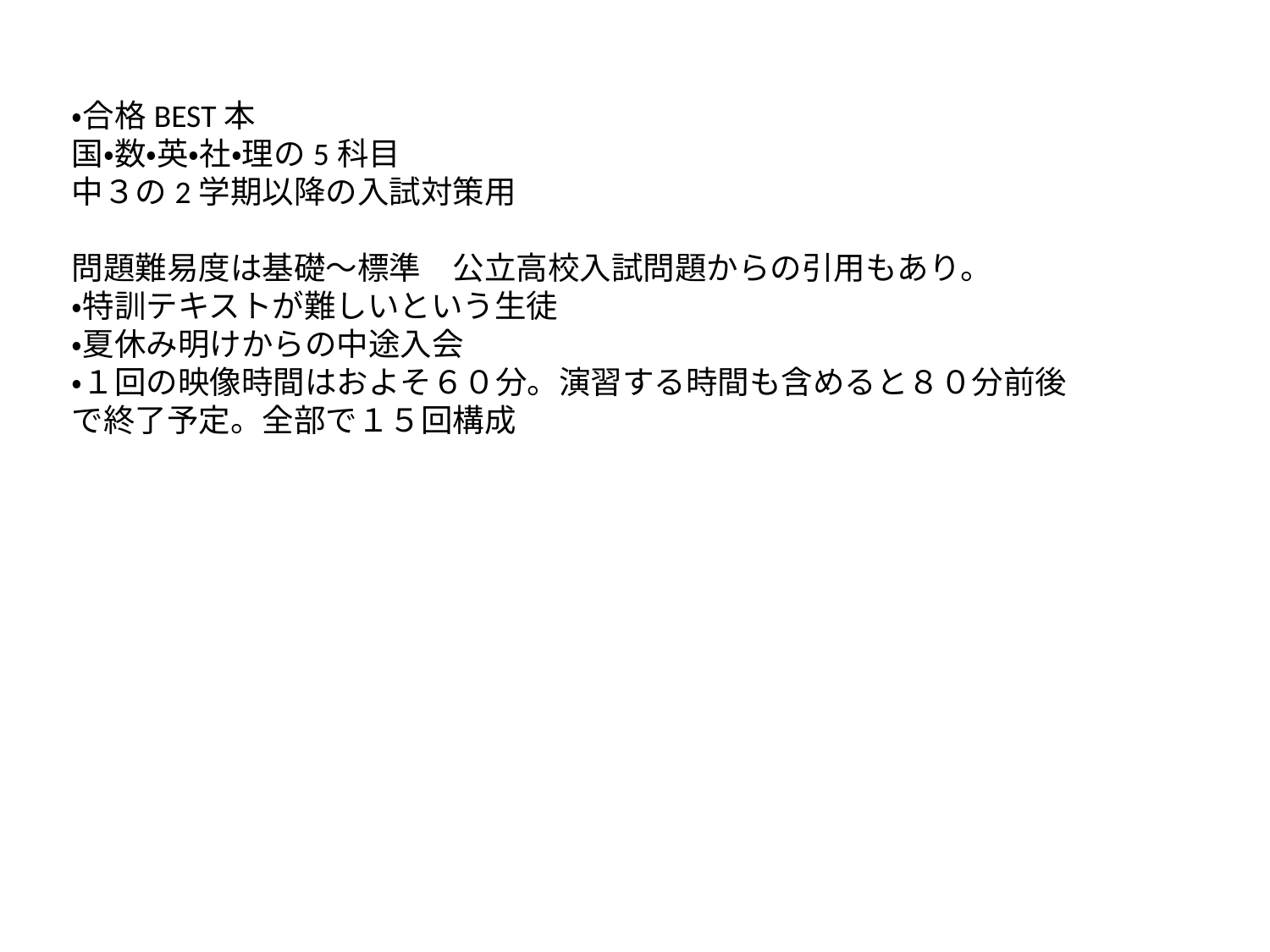

・合格BEST本
国・数・英・社・理の5科目
中３の2学期以降の入試対策用

問題難易度は基礎～標準　公立高校入試問題からの引用もあり。
・特訓テキストが難しいという生徒
・夏休み明けからの中途入会
・１回の映像時間はおよそ６０分。演習する時間も含めると８０分前後で終了予定。全部で１５回構成